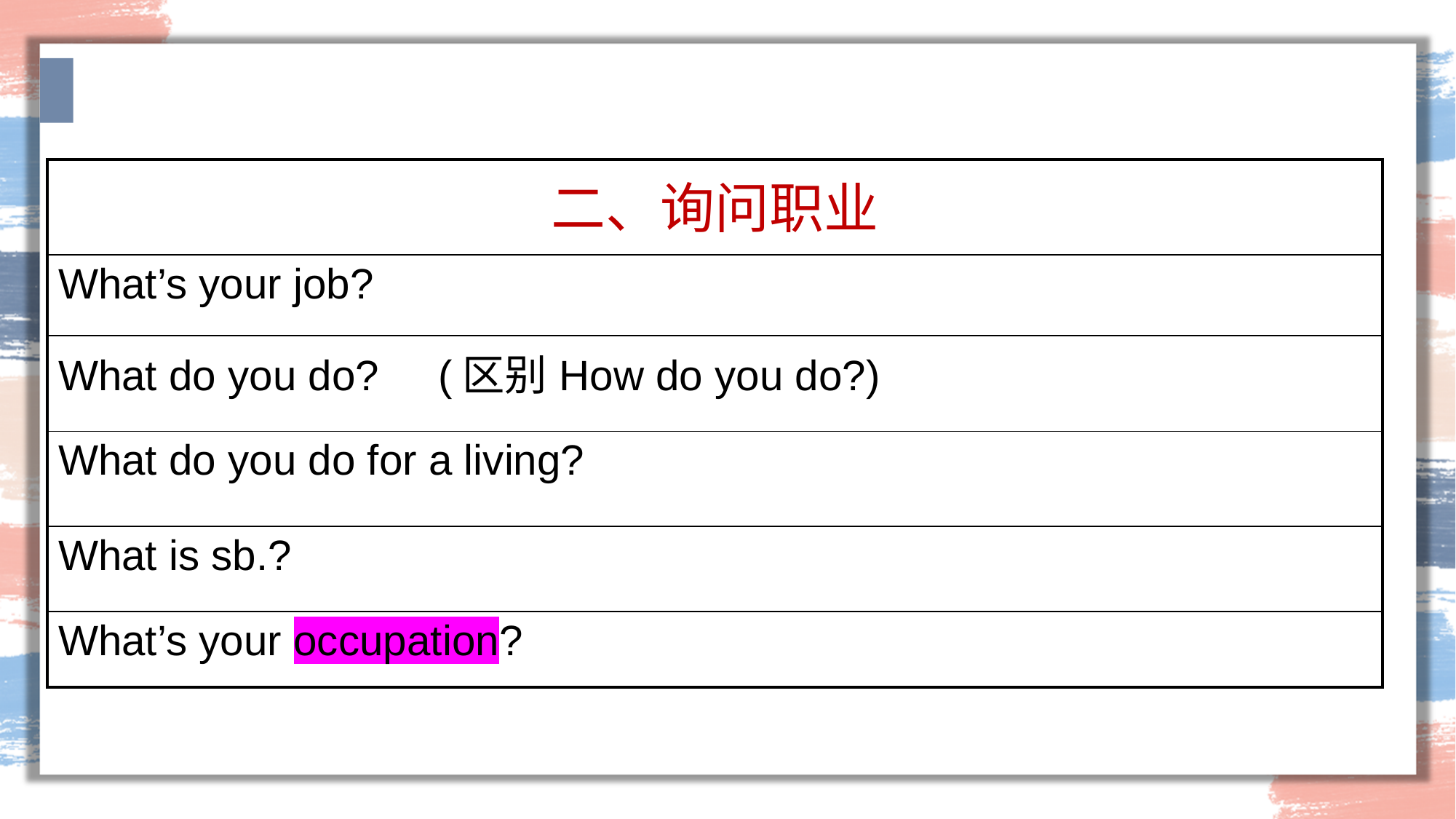

| 二、询问职业 |
| --- |
| What’s your job? |
| What do you do? (区别How do you do?) |
| What do you do for a living? |
| What is sb.? |
| What’s your occupation? |